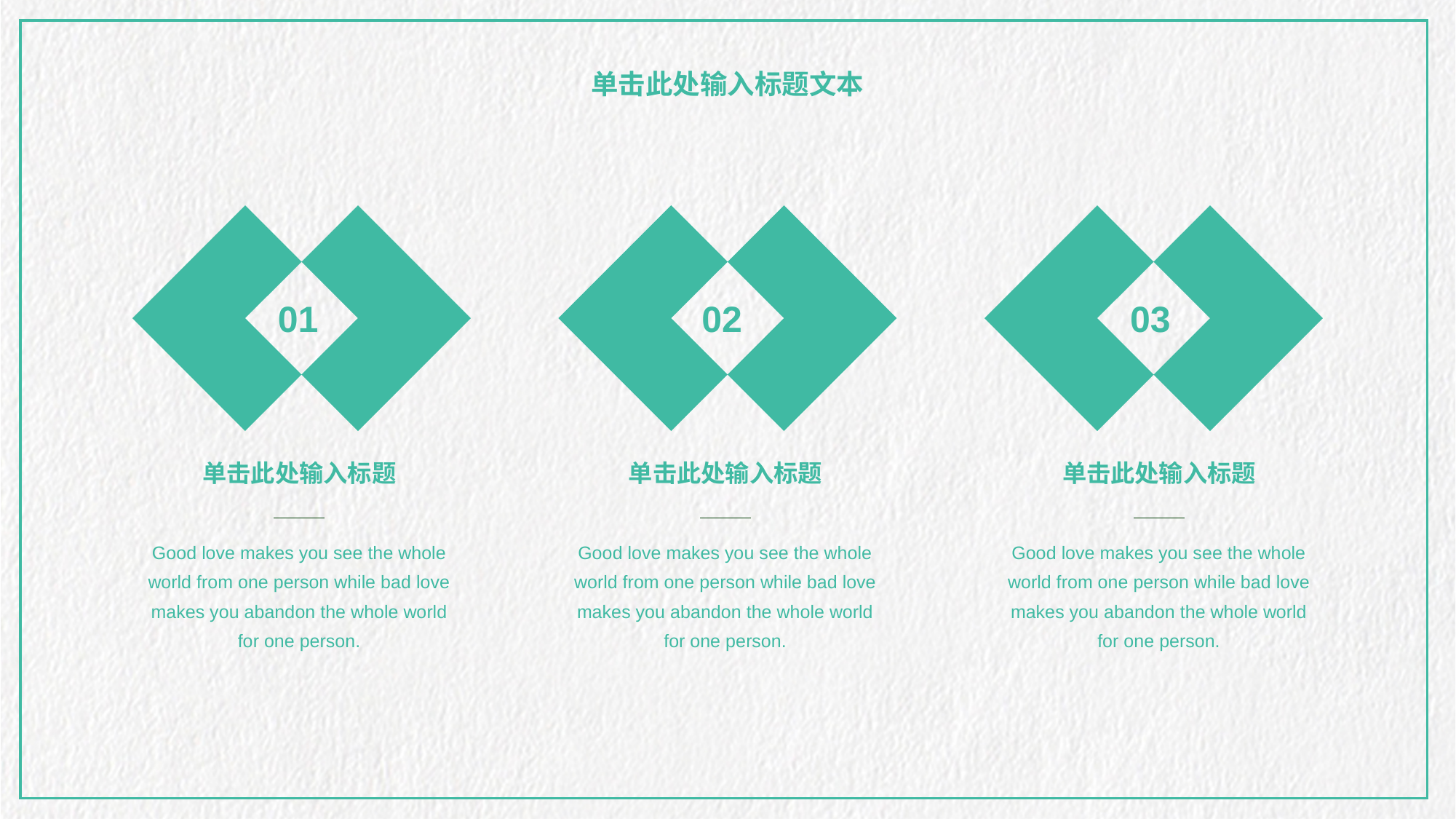

单击此处输入标题文本

01

02

03
单击此处输入标题
Good love makes you see the whole world from one person while bad love makes you abandon the whole world for one person.
单击此处输入标题
Good love makes you see the whole world from one person while bad love makes you abandon the whole world for one person.
单击此处输入标题
Good love makes you see the whole world from one person while bad love makes you abandon the whole world for one person.